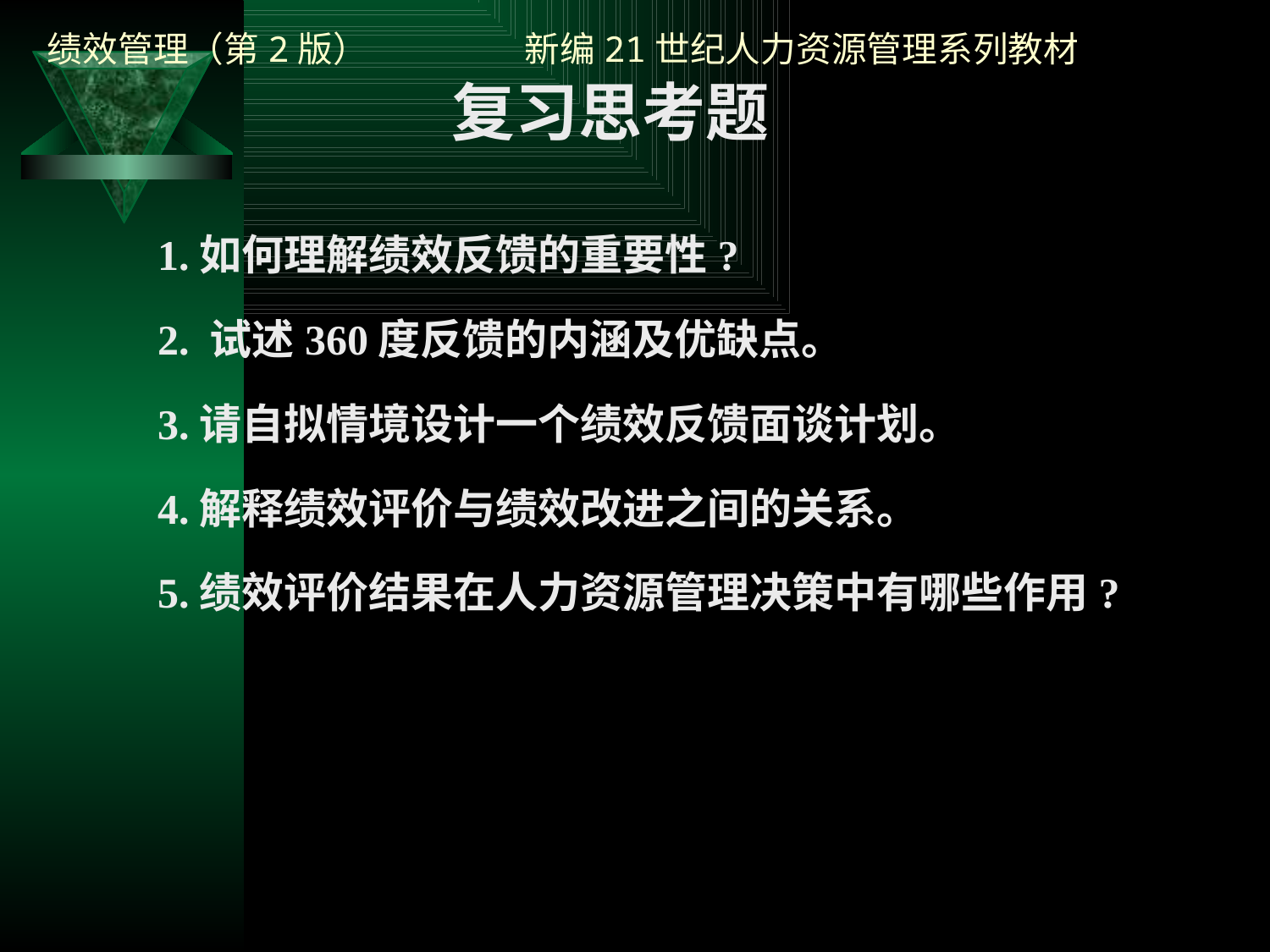

复习思考题
1.如何理解绩效反馈的重要性?
2. 试述360度反馈的内涵及优缺点。
3.请自拟情境设计一个绩效反馈面谈计划。
4.解释绩效评价与绩效改进之间的关系。
5.绩效评价结果在人力资源管理决策中有哪些作用?